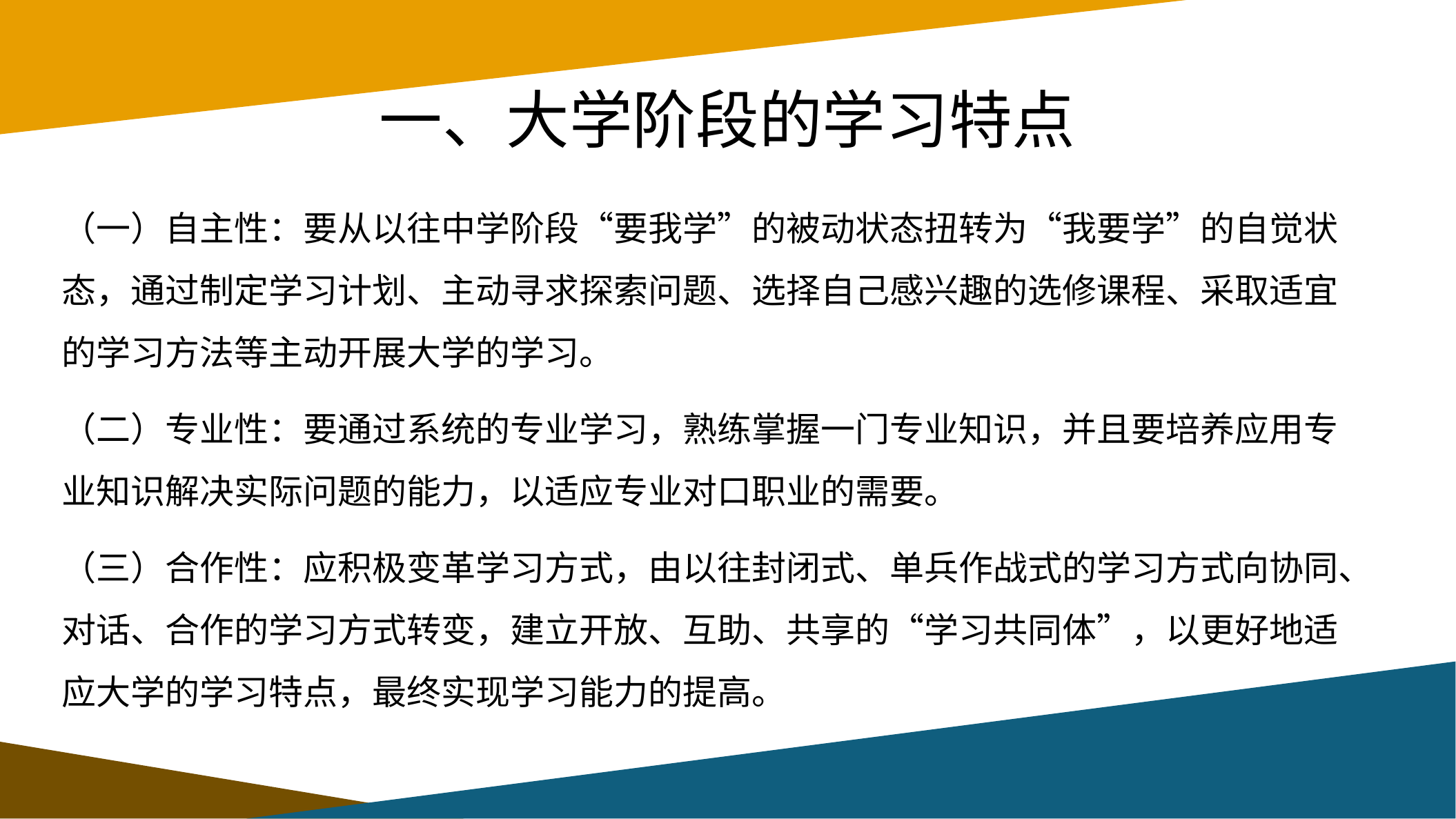

# 一、大学阶段的学习特点
（一）自主性：要从以往中学阶段“要我学”的被动状态扭转为“我要学”的自觉状态，通过制定学习计划、主动寻求探索问题、选择自己感兴趣的选修课程、采取适宜的学习方法等主动开展大学的学习。
（二）专业性：要通过系统的专业学习，熟练掌握一门专业知识，并且要培养应用专业知识解决实际问题的能力，以适应专业对口职业的需要。
（三）合作性：应积极变革学习方式，由以往封闭式、单兵作战式的学习方式向协同、对话、合作的学习方式转变，建立开放、互助、共享的“学习共同体”，以更好地适应大学的学习特点，最终实现学习能力的提高。